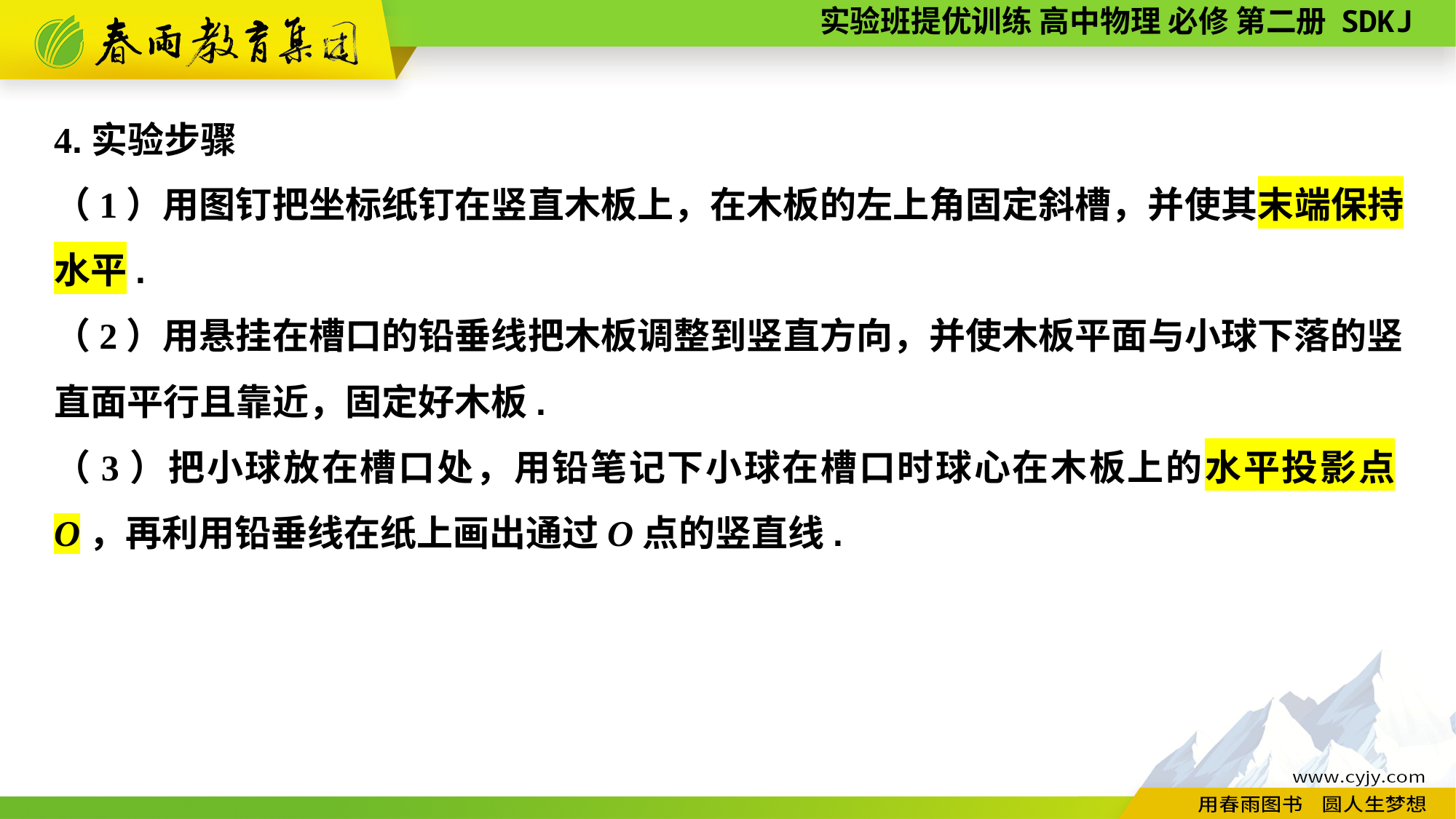

4.实验步骤
（1）用图钉把坐标纸钉在竖直木板上，在木板的左上角固定斜槽，并使其末端保持水平.
（2）用悬挂在槽口的铅垂线把木板调整到竖直方向，并使木板平面与小球下落的竖直面平行且靠近，固定好木板.
（3）把小球放在槽口处，用铅笔记下小球在槽口时球心在木板上的水平投影点O，再利用铅垂线在纸上画出通过O点的竖直线.